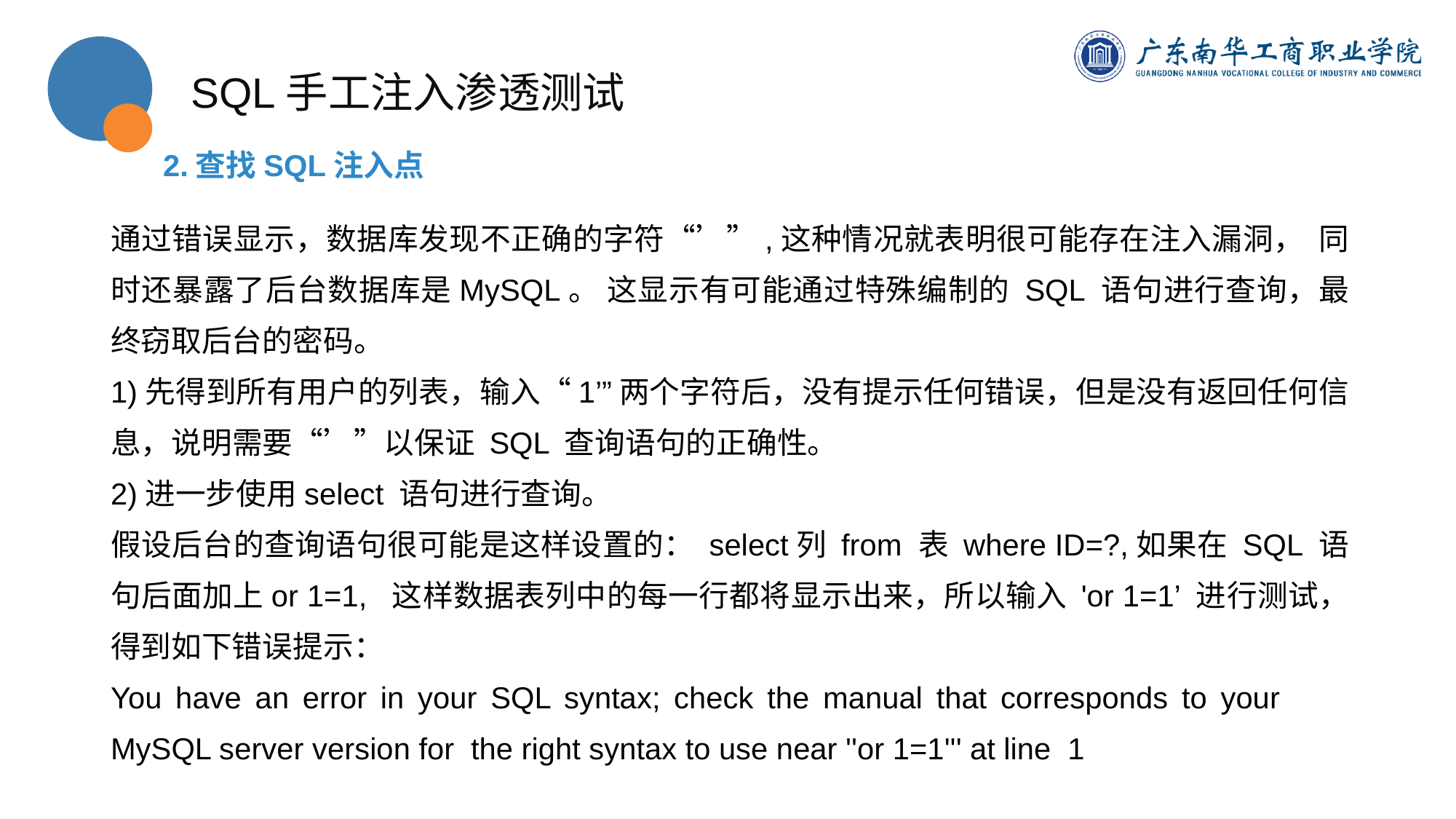

SQL手工注入渗透测试

2.查找SQL注入点
通过错误显示，数据库发现不正确的字符“’”,这种情况就表明很可能存在注入漏洞，  同时还暴露了后台数据库是MySQL。 这显示有可能通过特殊编制的 SQL 语句进行查询，最终窃取后台的密码。
1)先得到所有用户的列表，输入“1’”两个字符后，没有提示任何错误，但是没有返回任何信息，说明需要“’”以保证 SQL 查询语句的正确性。
2)进一步使用select 语句进行查询。
假设后台的查询语句很可能是这样设置的： select列 from 表 where ID=?,如果在 SQL 语句后面加上or 1=1,  这样数据表列中的每一行都将显示出来，所以输入 'or 1=1’ 进行测试，得到如下错误提示：
You have an error in your SQL syntax; check the manual that corresponds to your      MySQL server version for  the right syntax to use near ''or 1=1''' at line  1